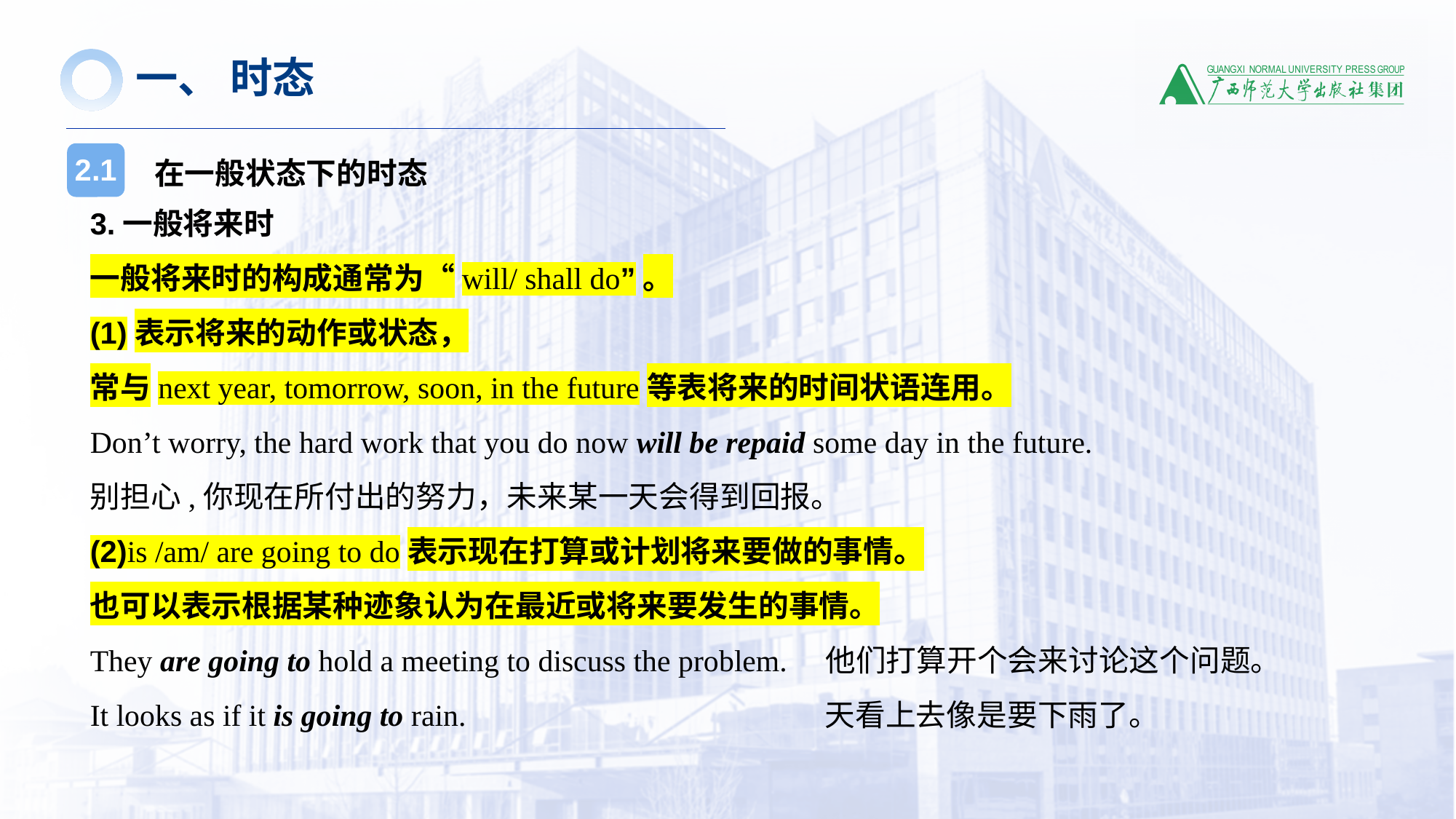

一、 时态

在一般状态下的时态

2.1

3.一般将来时
一般将来时的构成通常为“will/ shall do”。
(1)表示将来的动作或状态，
常与next year, tomorrow, soon, in the future等表将来的时间状语连用。
Don’t worry, the hard work that you do now will be repaid some day in the future.
别担心,你现在所付出的努力，未来某一天会得到回报。
(2)is /am/ are going to do表示现在打算或计划将来要做的事情。
也可以表示根据某种迹象认为在最近或将来要发生的事情。
They are going to hold a meeting to discuss the problem.    他们打算开个会来讨论这个问题。
It looks as if it is going to rain.                                              天看上去像是要下雨了。